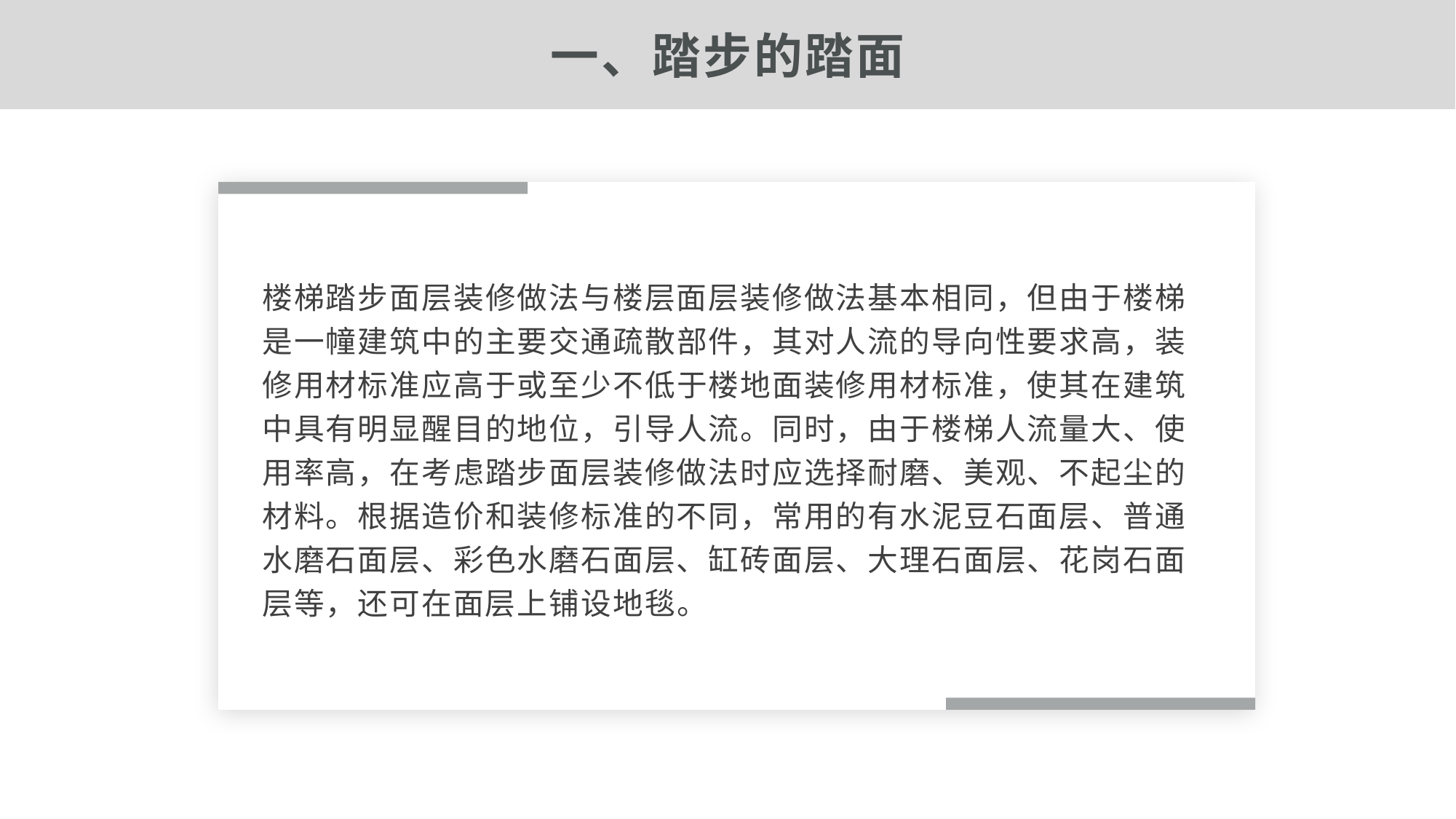

一、踏步的踏面

楼梯踏步面层装修做法与楼层面层装修做法基本相同，但由于楼梯是一幢建筑中的主要交通疏散部件，其对人流的导向性要求高，装修用材标准应高于或至少不低于楼地面装修用材标准，使其在建筑中具有明显醒目的地位，引导人流。同时，由于楼梯人流量大、使用率高，在考虑踏步面层装修做法时应选择耐磨、美观、不起尘的材料。根据造价和装修标准的不同，常用的有水泥豆石面层、普通水磨石面层、彩色水磨石面层、缸砖面层、大理石面层、花岗石面层等，还可在面层上铺设地毯。